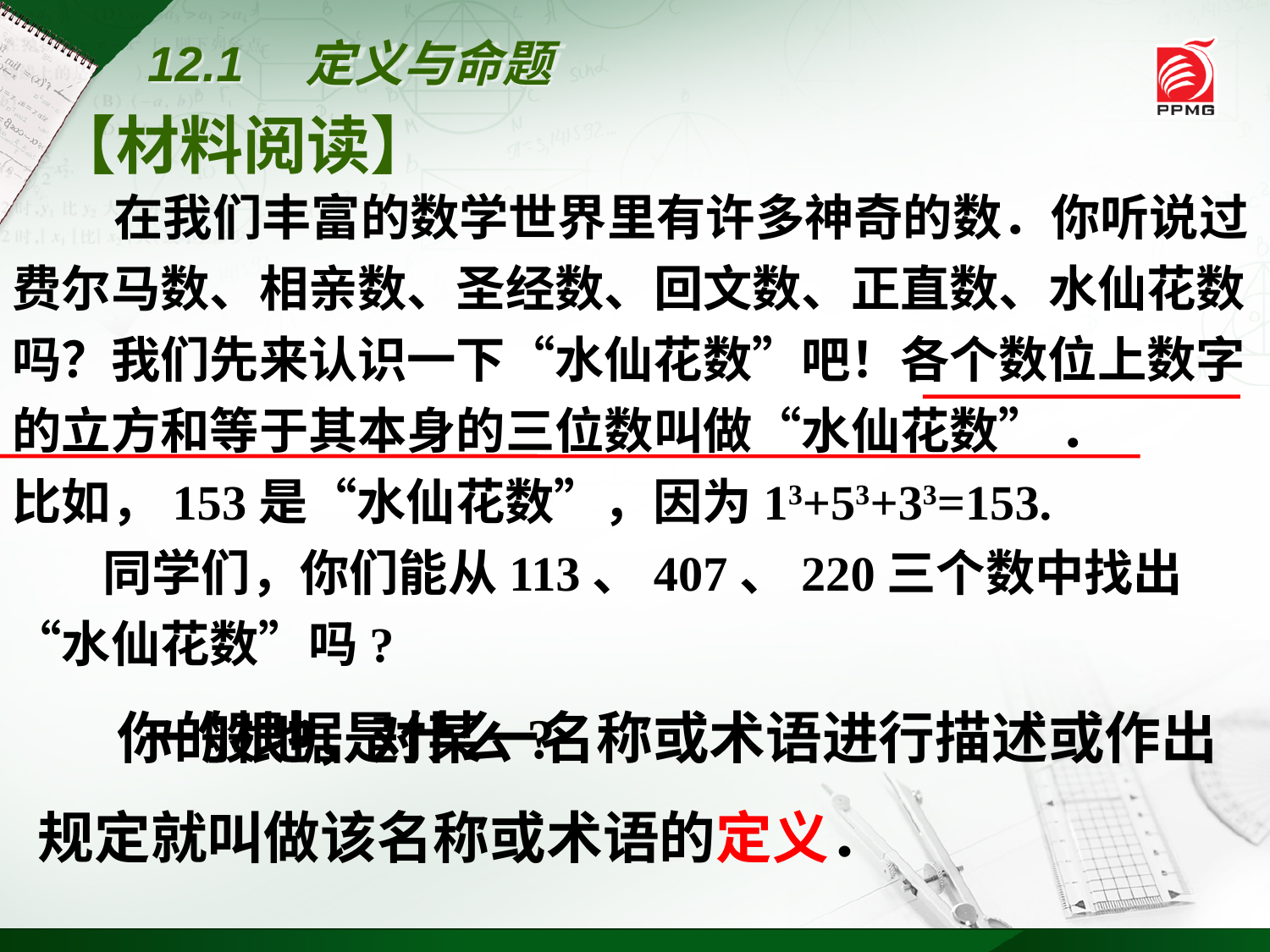

12.1　定义与命题
【材料阅读】
        在我们丰富的数学世界里有许多神奇的数．你听说过费尔马数、相亲数、圣经数、回文数、正直数、水仙花数吗？我们先来认识一下“水仙花数”吧！各个数位上数字的立方和等于其本身的三位数叫做“水仙花数” ．
比如，153是“水仙花数”，因为13+53+33=153.
       同学们，你们能从113、407、220三个数中找出“水仙花数”吗?

        你的根据是什么?
     一般地，对某一名称或术语进行描述或作出
规定就叫做该名称或术语的定义．